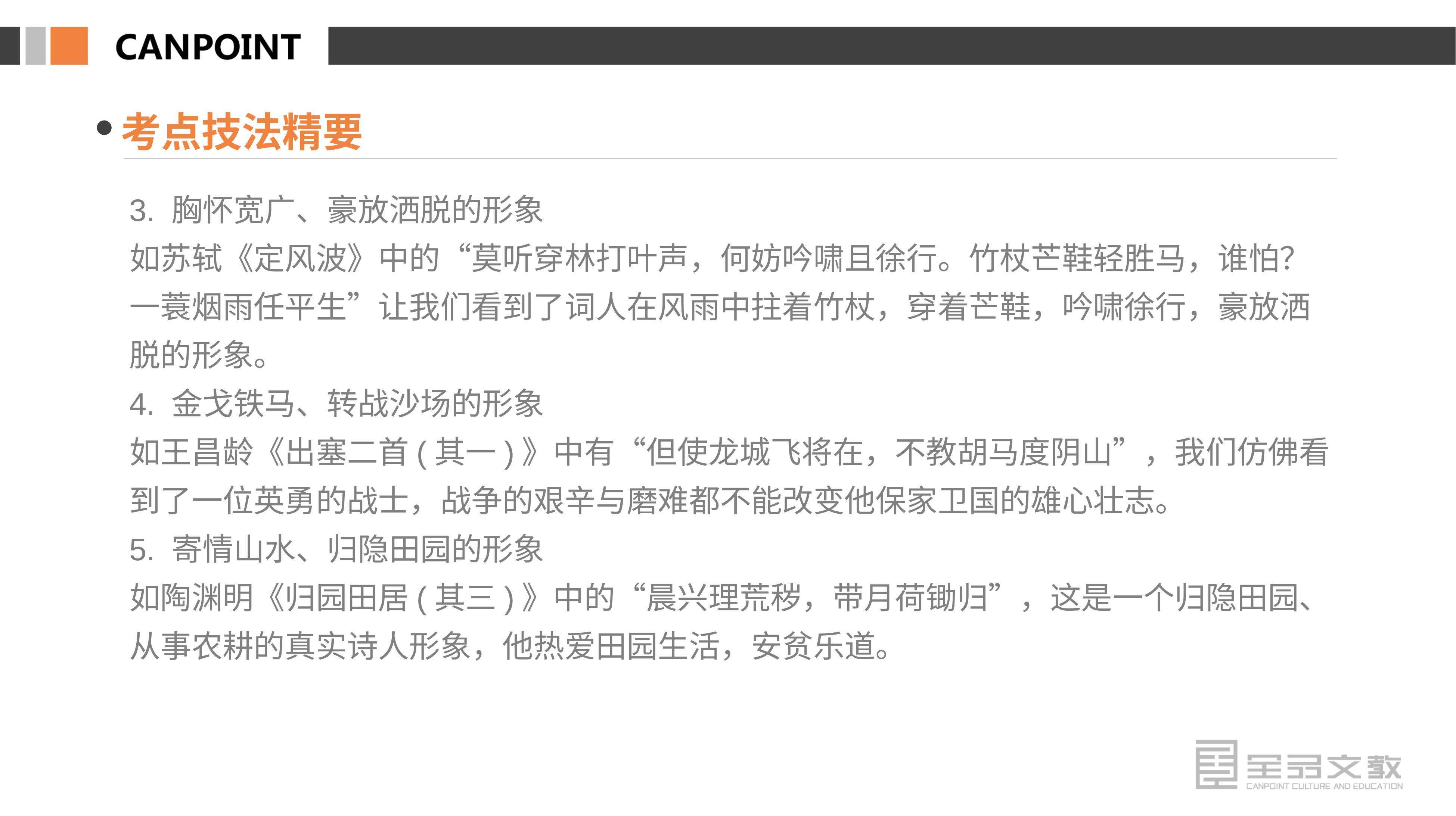

考点技法精要

3. 胸怀宽广、豪放洒脱的形象
如苏轼《定风波》中的“莫听穿林打叶声，何妨吟啸且徐行。竹杖芒鞋轻胜马，谁怕？一蓑烟雨任平生”让我们看到了词人在风雨中拄着竹杖，穿着芒鞋，吟啸徐行，豪放洒脱的形象。
4. 金戈铁马、转战沙场的形象
如王昌龄《出塞二首(其一)》中有“但使龙城飞将在，不教胡马度阴山”，我们仿佛看到了一位英勇的战士，战争的艰辛与磨难都不能改变他保家卫国的雄心壮志。
5. 寄情山水、归隐田园的形象
如陶渊明《归园田居(其三)》中的“晨兴理荒秽，带月荷锄归”，这是一个归隐田园、从事农耕的真实诗人形象，他热爱田园生活，安贫乐道。